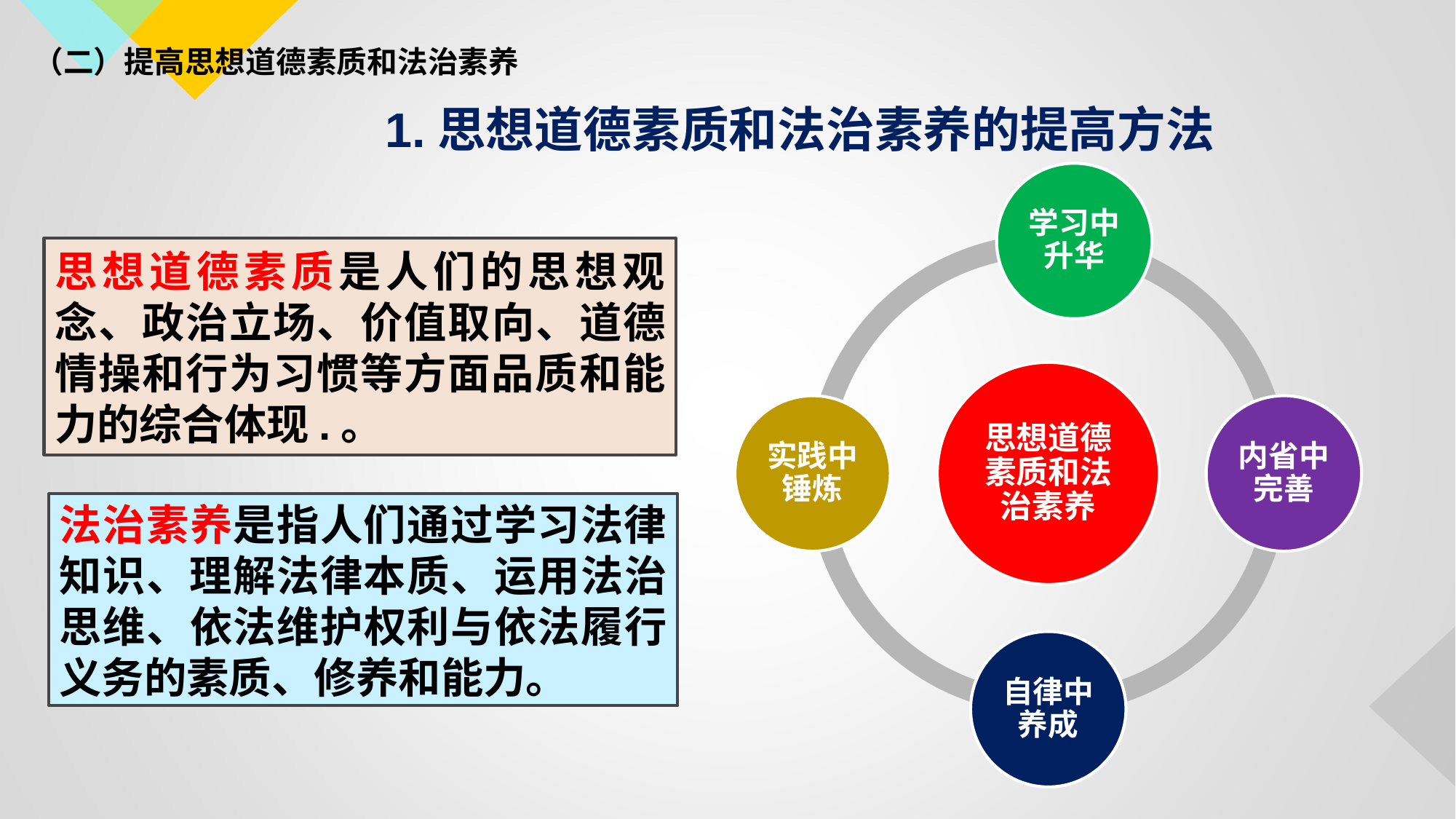

（二）提高思想道德素质和法治素养
# 1.思想道德素质和法治素养的提高方法
思想道德素质和法治素养
学习中升华
内省中完善
自律中养成
实践中锤炼
思想道德素质是人们的思想观念、政治立场、价值取向、道德情操和行为习惯等方面品质和能力的综合体现.。
法治素养是指人们通过学习法律知识、理解法律本质、运用法治思维、依法维护权利与依法履行义务的素质、修养和能力。